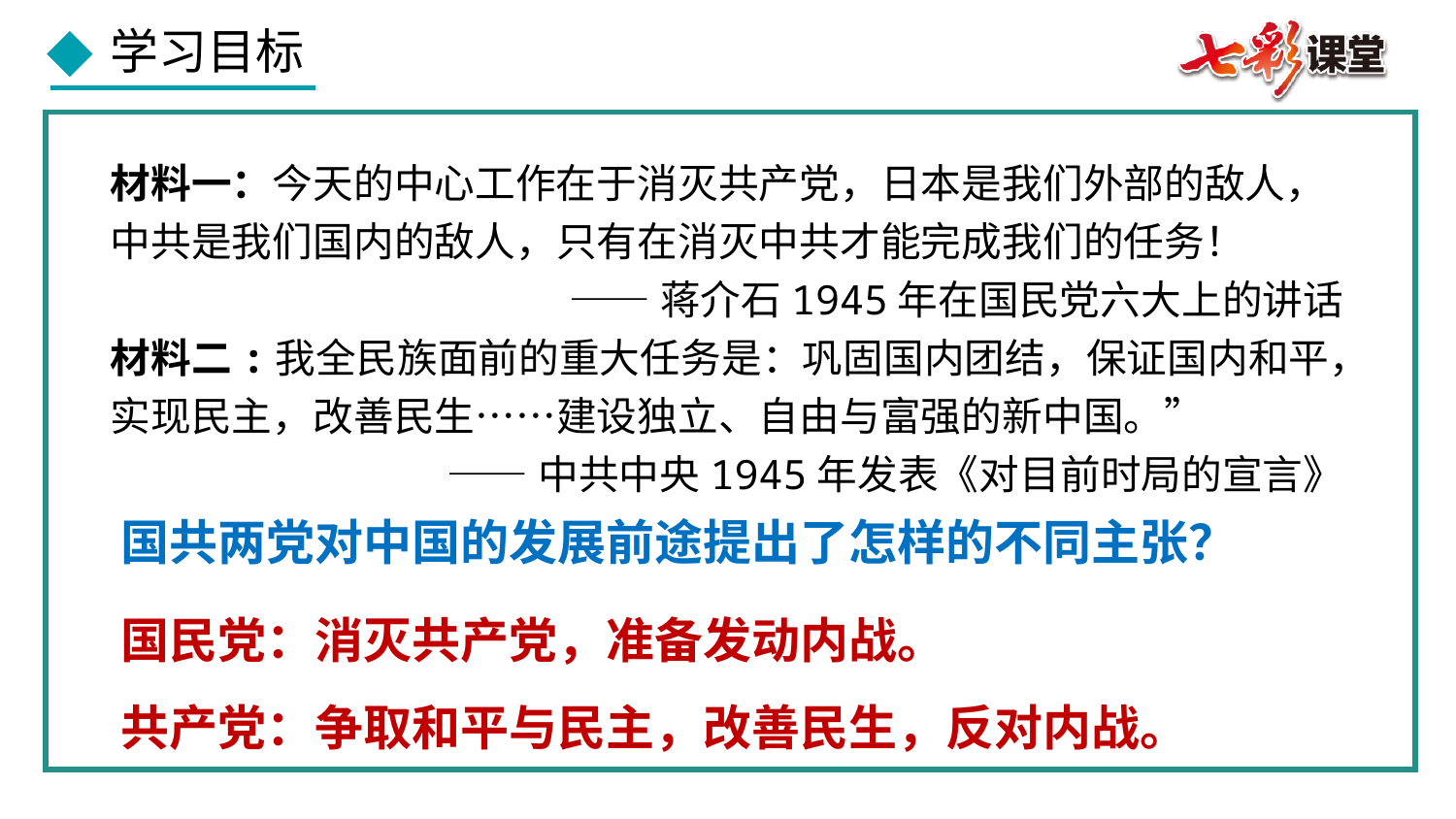

材料一：今天的中心工作在于消灭共产党，日本是我们外部的敌人，中共是我们国内的敌人，只有在消灭中共才能完成我们的任务！
 ——蒋介石1945年在国民党六大上的讲话
材料二:我全民族面前的重大任务是：巩固国内团结，保证国内和平，实现民主，改善民生……建设独立、自由与富强的新中国。”
                ——中共中央1945年发表《对目前时局的宣言》
国共两党对中国的发展前途提出了怎样的不同主张？
国民党：消灭共产党，准备发动内战。
共产党：争取和平与民主，改善民生，反对内战。